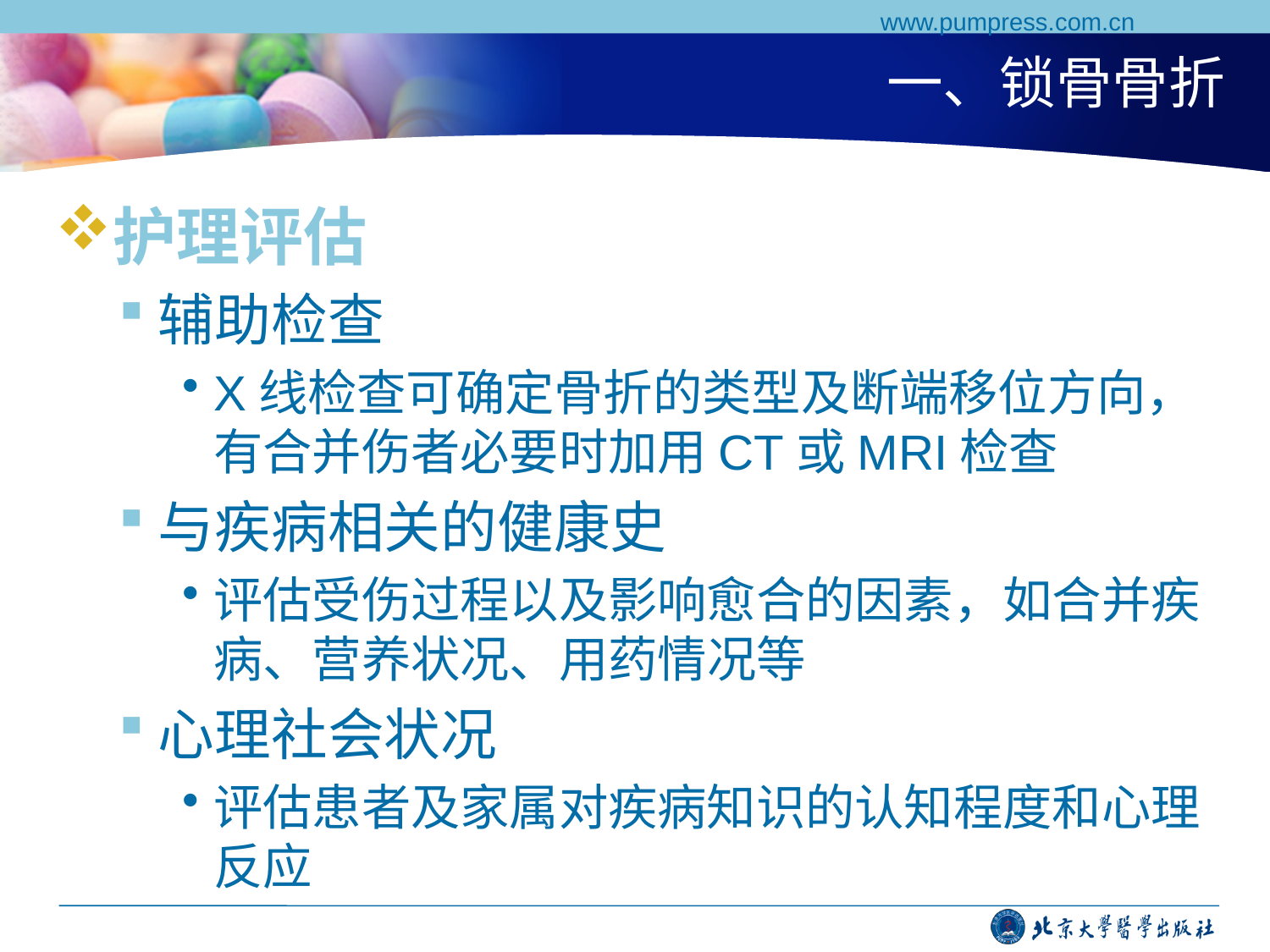

www.pumpress.com.cn
# 一、锁骨骨折
护理评估
辅助检查
X线检查可确定骨折的类型及断端移位方向，有合并伤者必要时加用CT或MRI检查
与疾病相关的健康史
评估受伤过程以及影响愈合的因素，如合并疾病、营养状况、用药情况等
心理社会状况
评估患者及家属对疾病知识的认知程度和心理反应